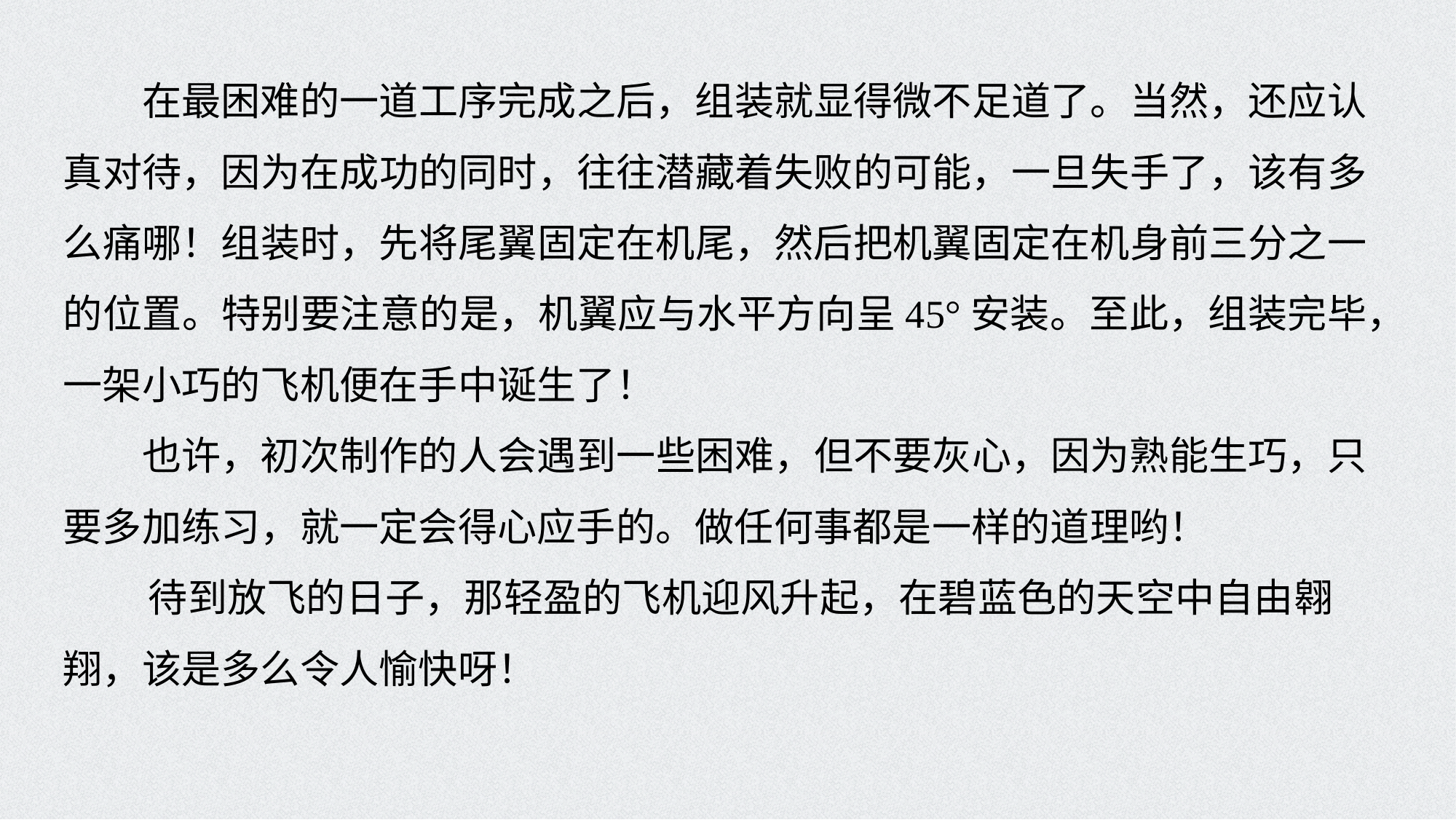

在最困难的一道工序完成之后，组装就显得微不足道了。当然，还应认真对待，因为在成功的同时，往往潜藏着失败的可能，一旦失手了，该有多么痛哪！组装时，先将尾翼固定在机尾，然后把机翼固定在机身前三分之一的位置。特别要注意的是，机翼应与水平方向呈45°安装。至此，组装完毕，一架小巧的飞机便在手中诞生了！
也许，初次制作的人会遇到一些困难，但不要灰心，因为熟能生巧，只要多加练习，就一定会得心应手的。做任何事都是一样的道理哟！
待到放飞的日子，那轻盈的飞机迎风升起，在碧蓝色的天空中自由翱翔，该是多么令人愉快呀！